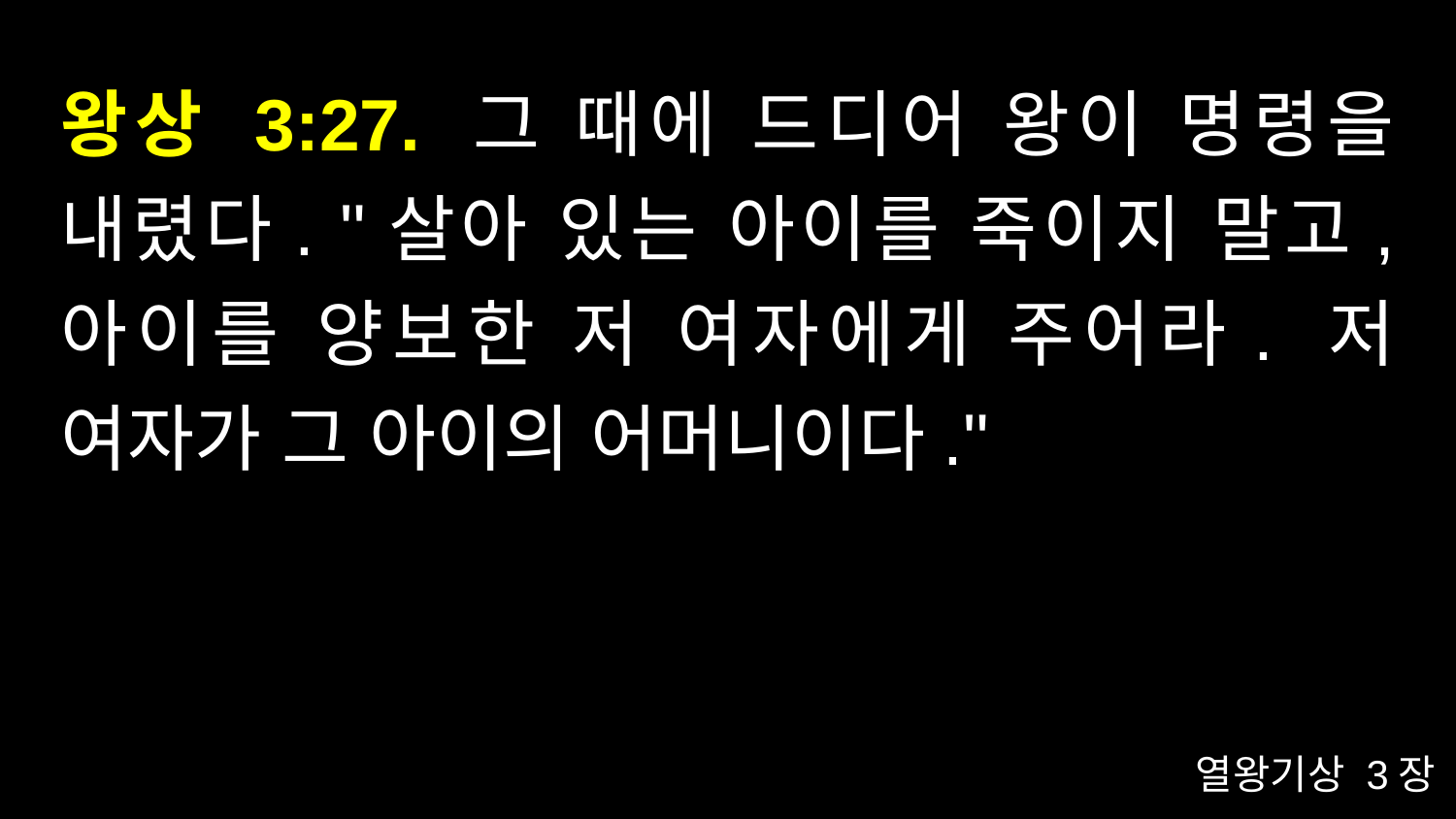

# 왕상 3:27. 그 때에 드디어 왕이 명령을 내렸다. "살아 있는 아이를 죽이지 말고, 아이를 양보한 저 여자에게 주어라. 저 여자가 그 아이의 어머니이다."
열왕기상 3장